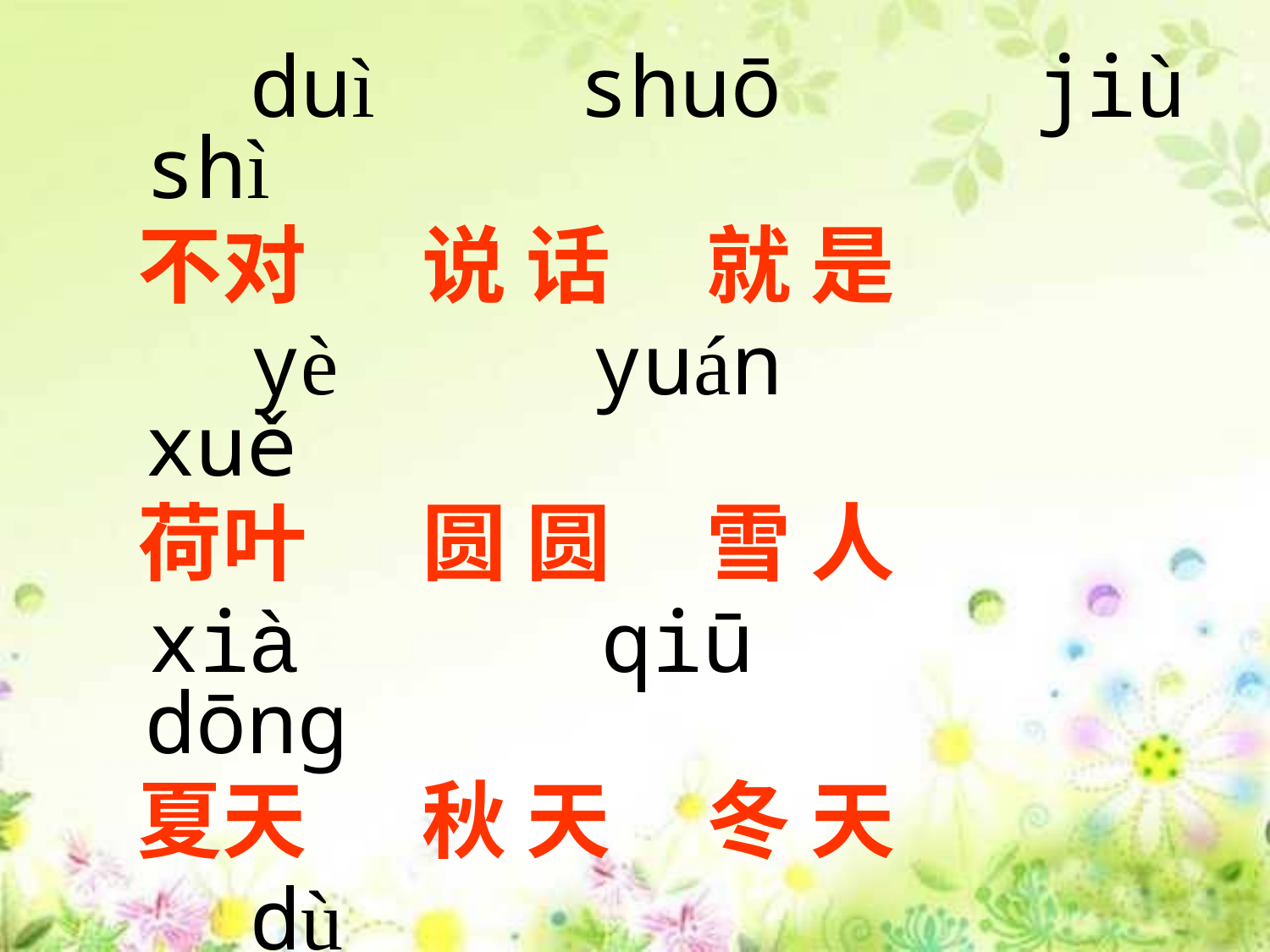

duì    shuō     jiù shì
 不对      说 话     就 是
   yè     yuán      xuě
 荷叶      圆 圆     雪 人
 xià      qiū      dōng
 夏天      秋 天     冬 天
   dù
 大肚子